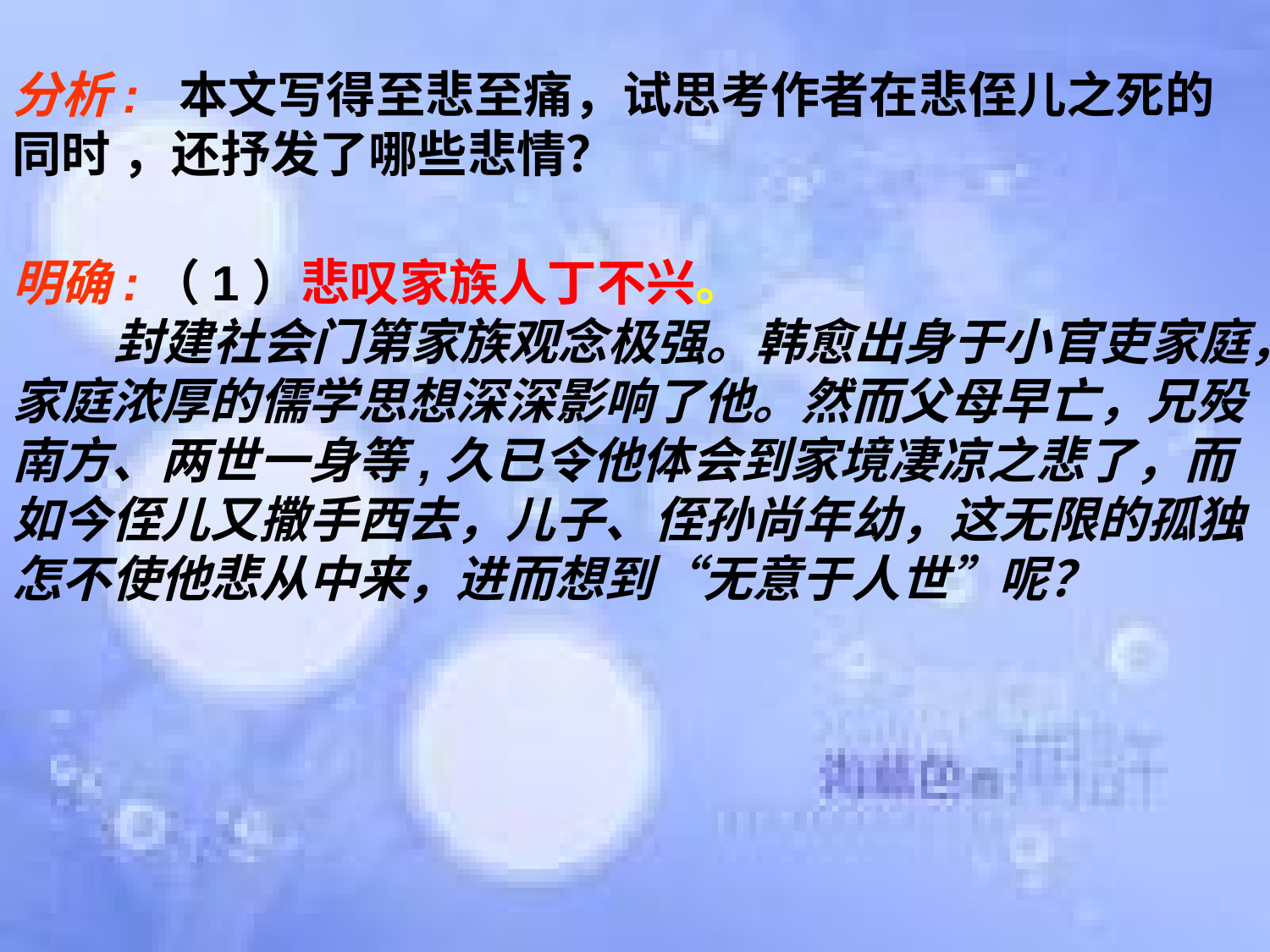

分析:  本文写得至悲至痛，试思考作者在悲侄儿之死的同时 ，还抒发了哪些悲情？
明确:（1）悲叹家族人丁不兴。
        封建社会门第家族观念极强。韩愈出身于小官吏家庭，家庭浓厚的儒学思想深深影响了他。然而父母早亡，兄殁南方、两世一身等,久已令他体会到家境凄凉之悲了，而如今侄儿又撒手西去，儿子、侄孙尚年幼，这无限的孤独怎不使他悲从中来，进而想到“无意于人世”呢？